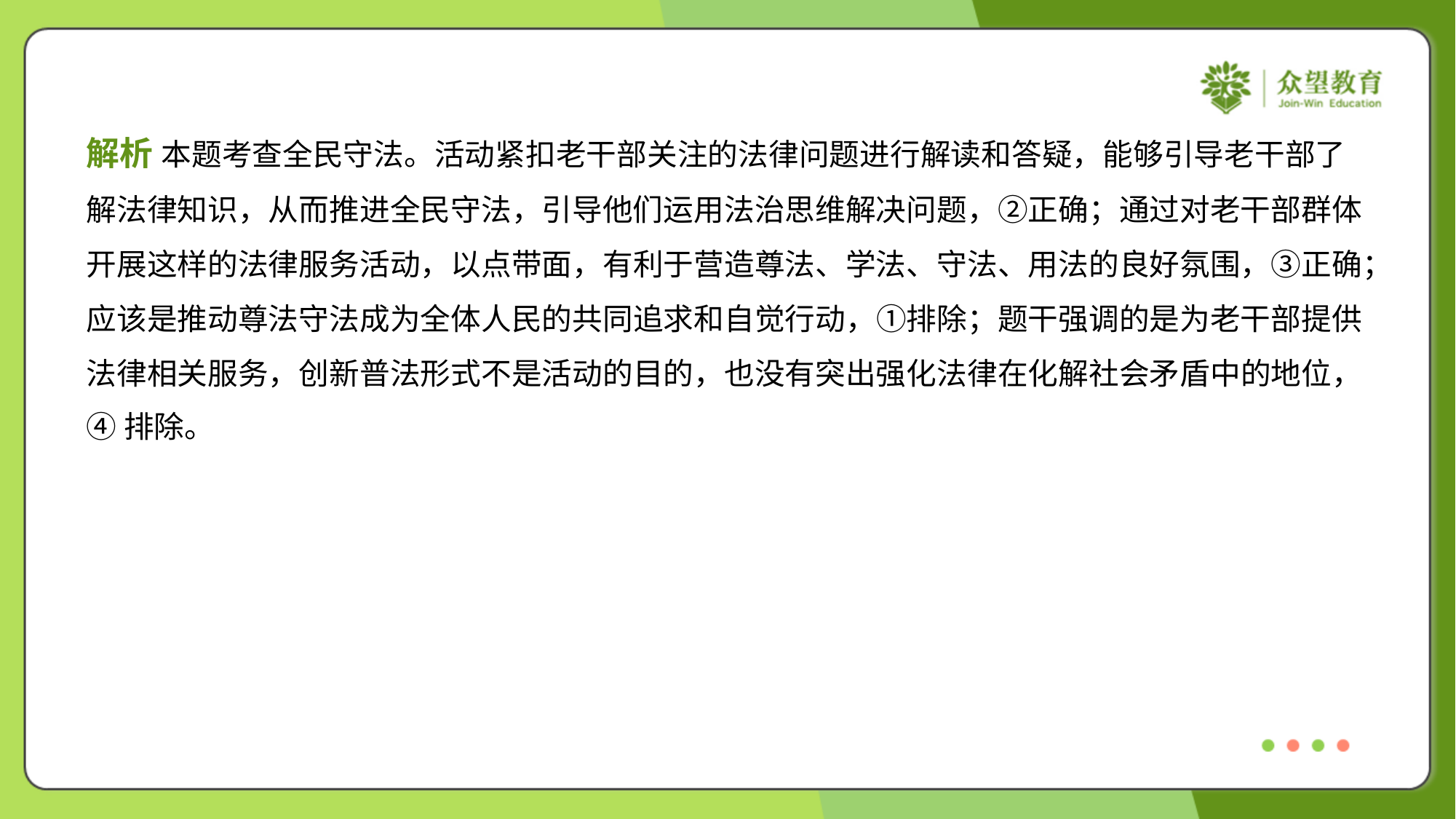

解析 本题考查全民守法。活动紧扣老干部关注的法律问题进行解读和答疑，能够引导老干部了
解法律知识，从而推进全民守法，引导他们运用法治思维解决问题，②正确；通过对老干部群体
开展这样的法律服务活动，以点带面，有利于营造尊法、学法、守法、用法的良好氛围，③正确；
应该是推动尊法守法成为全体人民的共同追求和自觉行动，①排除；题干强调的是为老干部提供
法律相关服务，创新普法形式不是活动的目的，也没有突出强化法律在化解社会矛盾中的地位，
④排除。